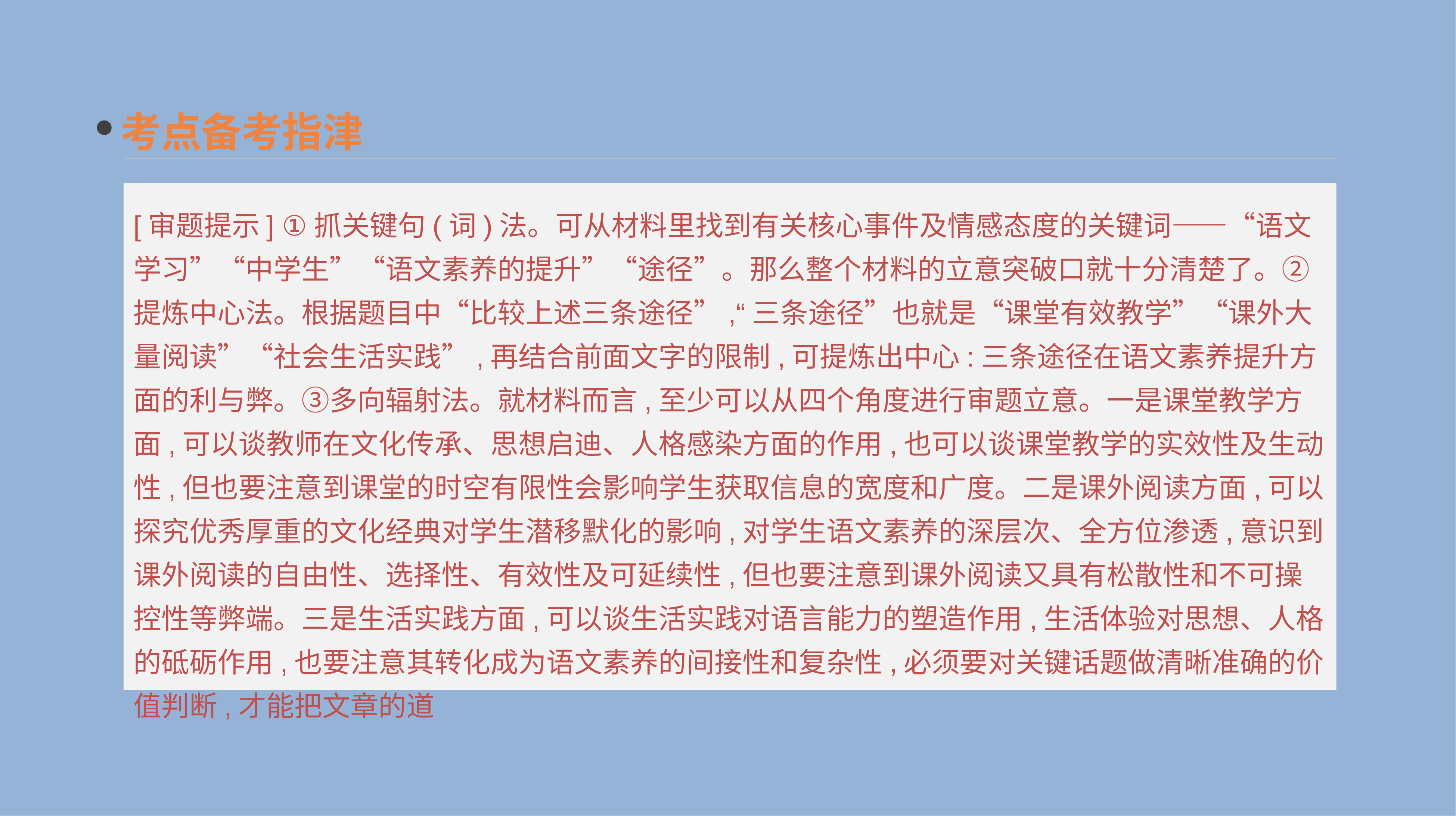

考点备考指津

[审题提示] ①抓关键句(词)法。可从材料里找到有关核心事件及情感态度的关键词——“语文学习”“中学生”“语文素养的提升”“途径”。那么整个材料的立意突破口就十分清楚了。②提炼中心法。根据题目中“比较上述三条途径”,“三条途径”也就是“课堂有效教学”“课外大量阅读”“社会生活实践”,再结合前面文字的限制,可提炼出中心:三条途径在语文素养提升方面的利与弊。③多向辐射法。就材料而言,至少可以从四个角度进行审题立意。一是课堂教学方面,可以谈教师在文化传承、思想启迪、人格感染方面的作用,也可以谈课堂教学的实效性及生动性,但也要注意到课堂的时空有限性会影响学生获取信息的宽度和广度。二是课外阅读方面,可以探究优秀厚重的文化经典对学生潜移默化的影响,对学生语文素养的深层次、全方位渗透,意识到课外阅读的自由性、选择性、有效性及可延续性,但也要注意到课外阅读又具有松散性和不可操控性等弊端。三是生活实践方面,可以谈生活实践对语言能力的塑造作用,生活体验对思想、人格的砥砺作用,也要注意其转化成为语文素养的间接性和复杂性,必须要对关键话题做清晰准确的价值判断,才能把文章的道